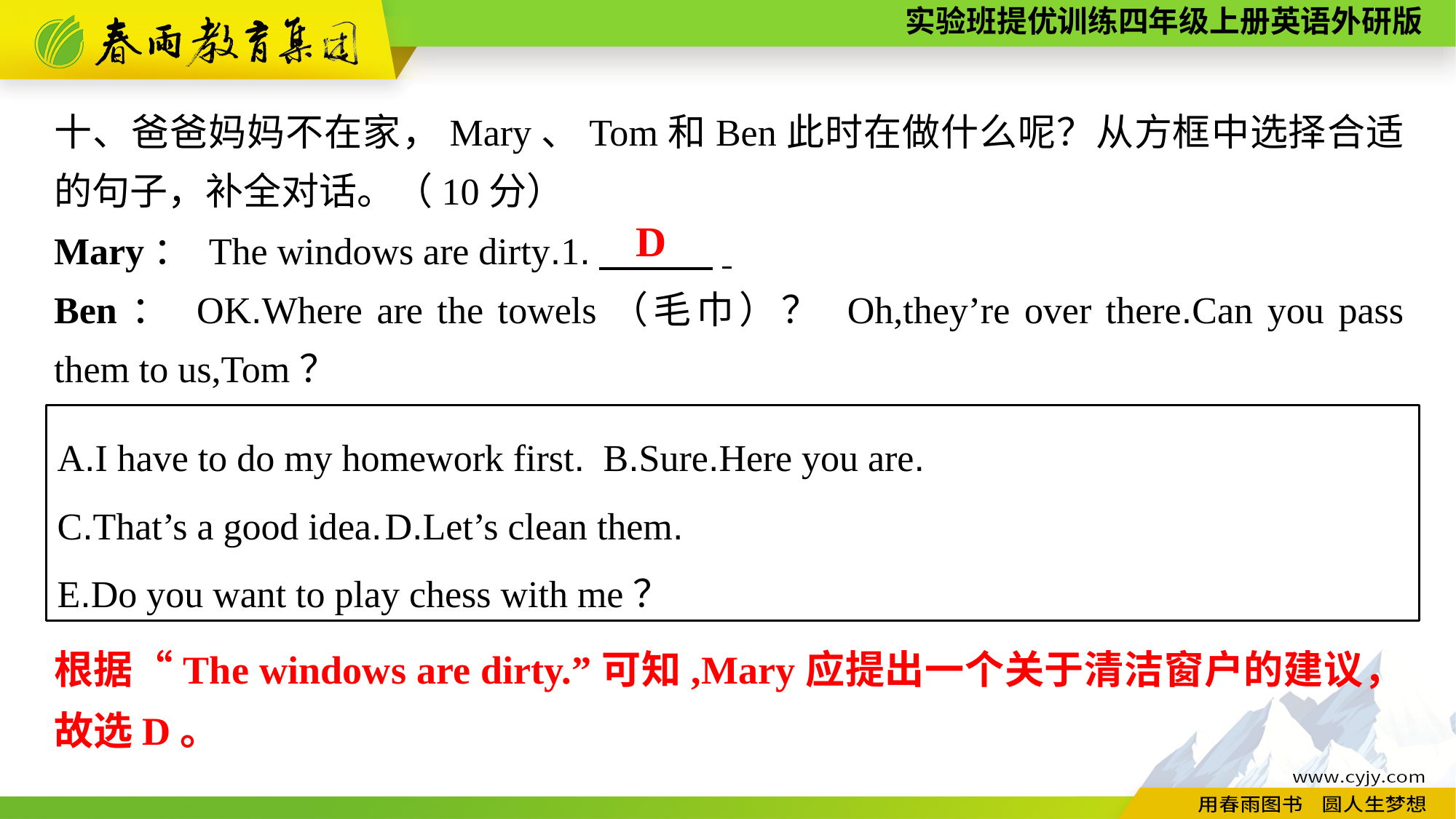

十、爸爸妈妈不在家，Mary、Tom和Ben此时在做什么呢？从方框中选择合适的句子，补全对话。（10分）
Mary： The windows are dirty.1.　　　.
Ben： OK.Where are the towels（毛巾）？ Oh,they’re over there.Can you pass them to us,Tom？
D
A.I have to do my homework first.	B.Sure.Here you are.
C.That’s a good idea.	D.Let’s clean them.
E.Do you want to play chess with me？
根据“The windows are dirty.”可知,Mary应提出一个关于清洁窗户的建议，故选D。